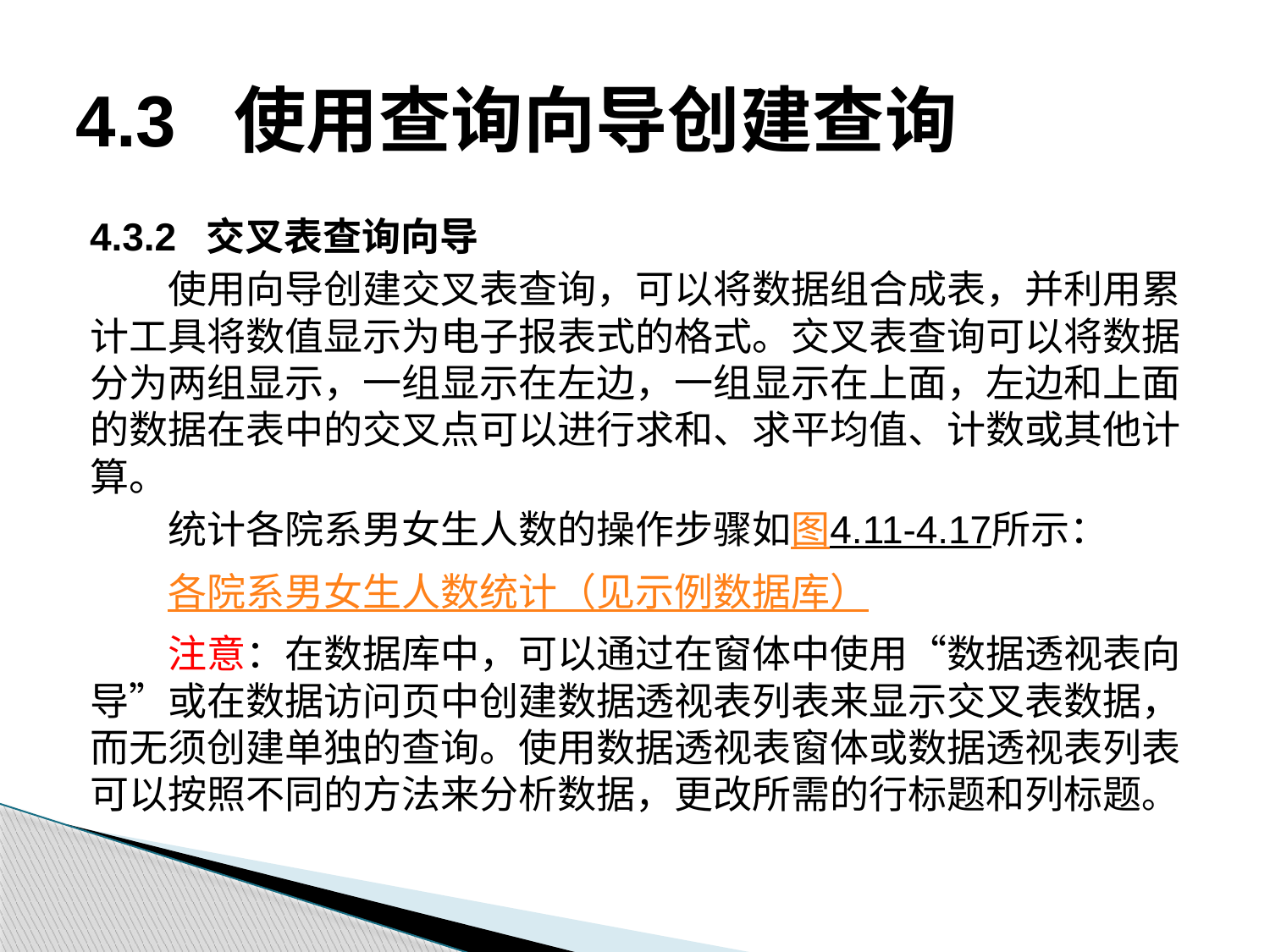

# 4.3  使用查询向导创建查询
4.3.2  交叉表查询向导
使用向导创建交叉表查询，可以将数据组合成表，并利用累计工具将数值显示为电子报表式的格式。交叉表查询可以将数据分为两组显示，一组显示在左边，一组显示在上面，左边和上面的数据在表中的交叉点可以进行求和、求平均值、计数或其他计算。
统计各院系男女生人数的操作步骤如图4.11-4.17所示：
各院系男女生人数统计（见示例数据库）
注意：在数据库中，可以通过在窗体中使用“数据透视表向导”或在数据访问页中创建数据透视表列表来显示交叉表数据，而无须创建单独的查询。使用数据透视表窗体或数据透视表列表可以按照不同的方法来分析数据，更改所需的行标题和列标题。